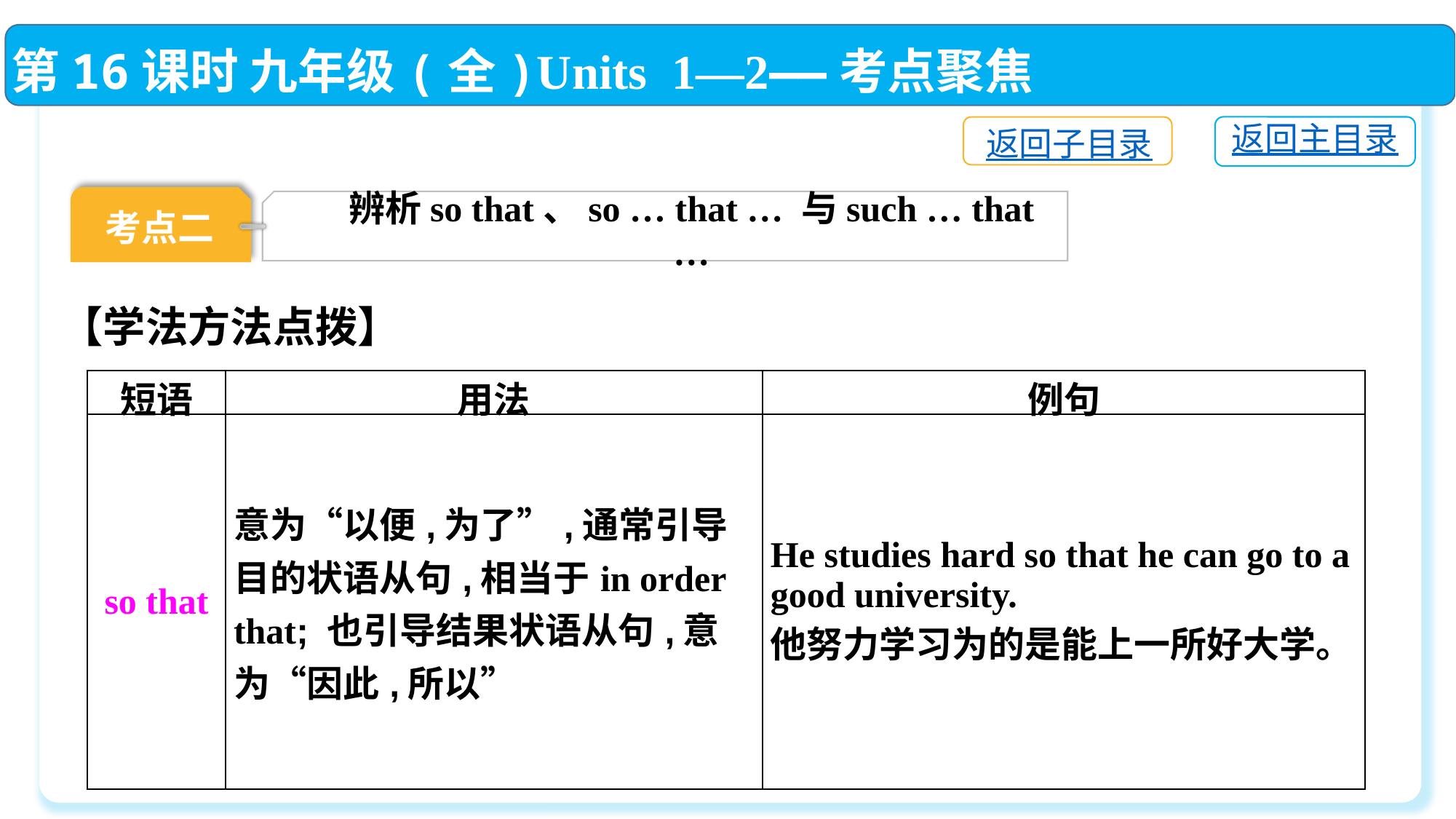

第16课时 九年级(全)Units  1—2——考点聚焦

返回主目录

返回子目录
考点二
辨析so that、so … that … 与such … that …

【学法方法点拨】
| 短语 | 用法 | 例句 |
| --- | --- | --- |
| so that | 意为“以便,为了”,通常引导目的状语从句,相当于in order that; 也引导结果状语从句,意为“因此,所以” | He studies hard so that he can go to a good university. 他努力学习为的是能上一所好大学。 |